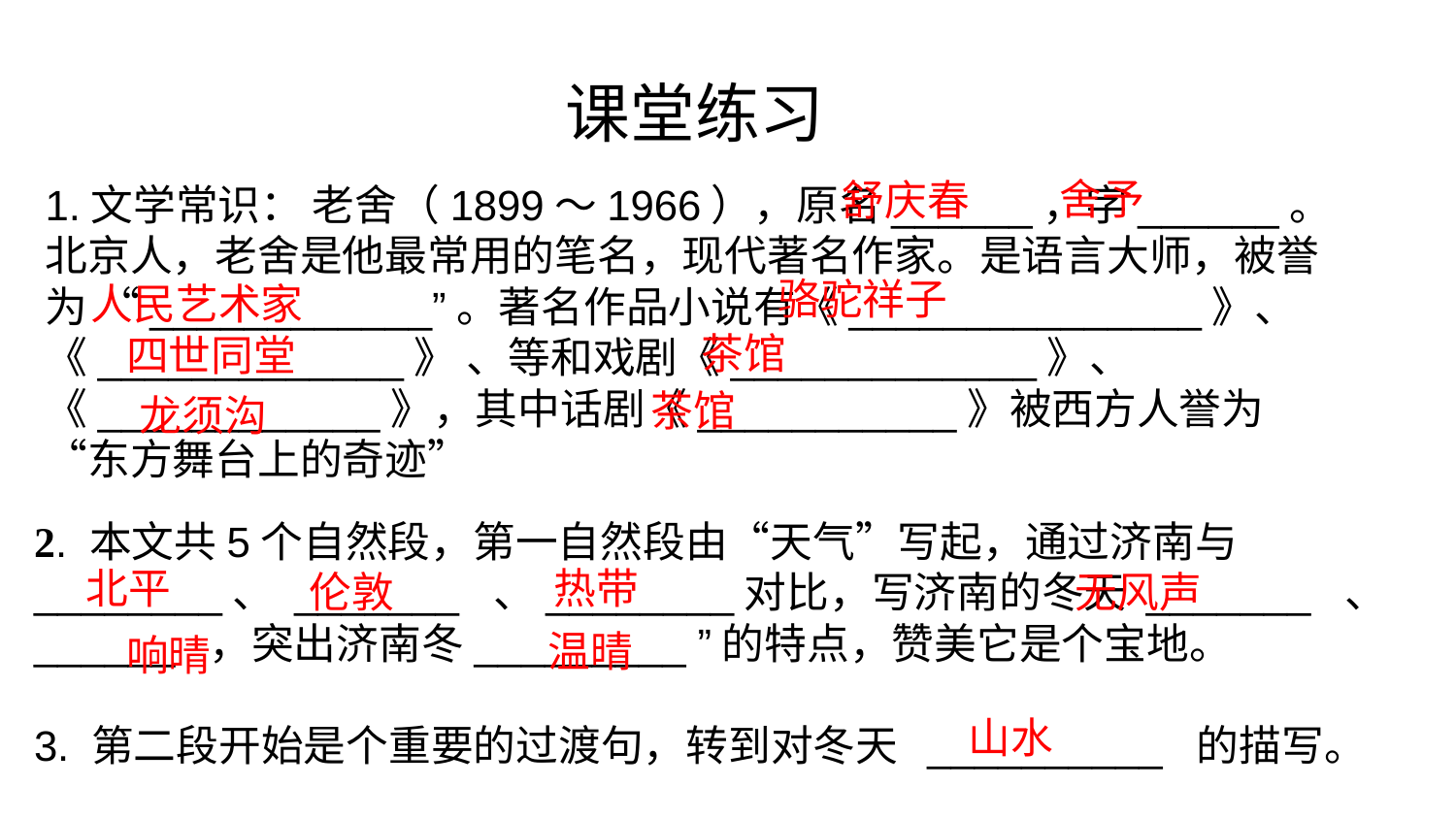

课堂练习
舍予
舒庆春
1.文学常识： 老舍（1899～1966），原名______，字______。北京人，老舍是他最常用的笔名，现代著名作家。是语言大师，被誉为 “____________”。著名作品小说有《_______________》、《_____________》 、等和戏剧《_____________》、《____________》，其中话剧《___________》被西方人誉为“东方舞台上的奇迹”
骆驼祥子
人民艺术家
茶馆
四世同堂
茶馆
龙须沟
2. 本文共5个自然段，第一自然段由“天气”写起，通过济南与    ________、 _______  、________对比，写济南的冬天 _______  、 ______  ，突出济南冬_________ ”的特点，赞美它是个宝地。

3. 第二段开始是个重要的过渡句，转到对冬天  __________  的描写。
北平
热带
无风声
伦敦
温晴
响晴
山水